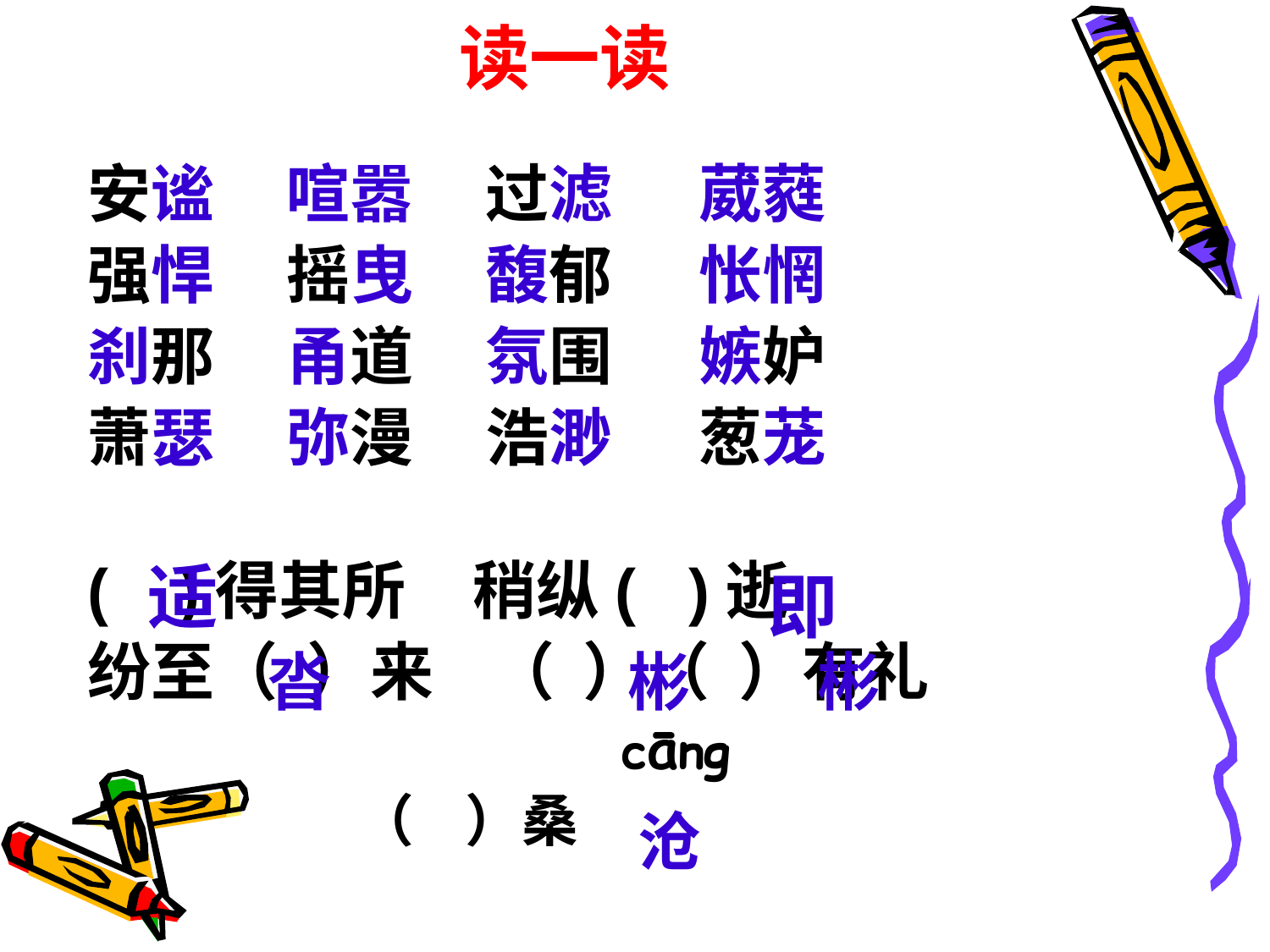

# 读一读
安谧     喧嚣     过滤      葳蕤
强悍     摇曳     馥郁      怅惘
刹那     甬道     氛围      嫉妒
萧瑟     弥漫     浩渺      葱茏

(    )得其所      稍纵(   )逝
纷至（  ）来    （  ）（  ）有礼
                         cāng
                       （    ）桑
适
即
沓
彬
彬
沧